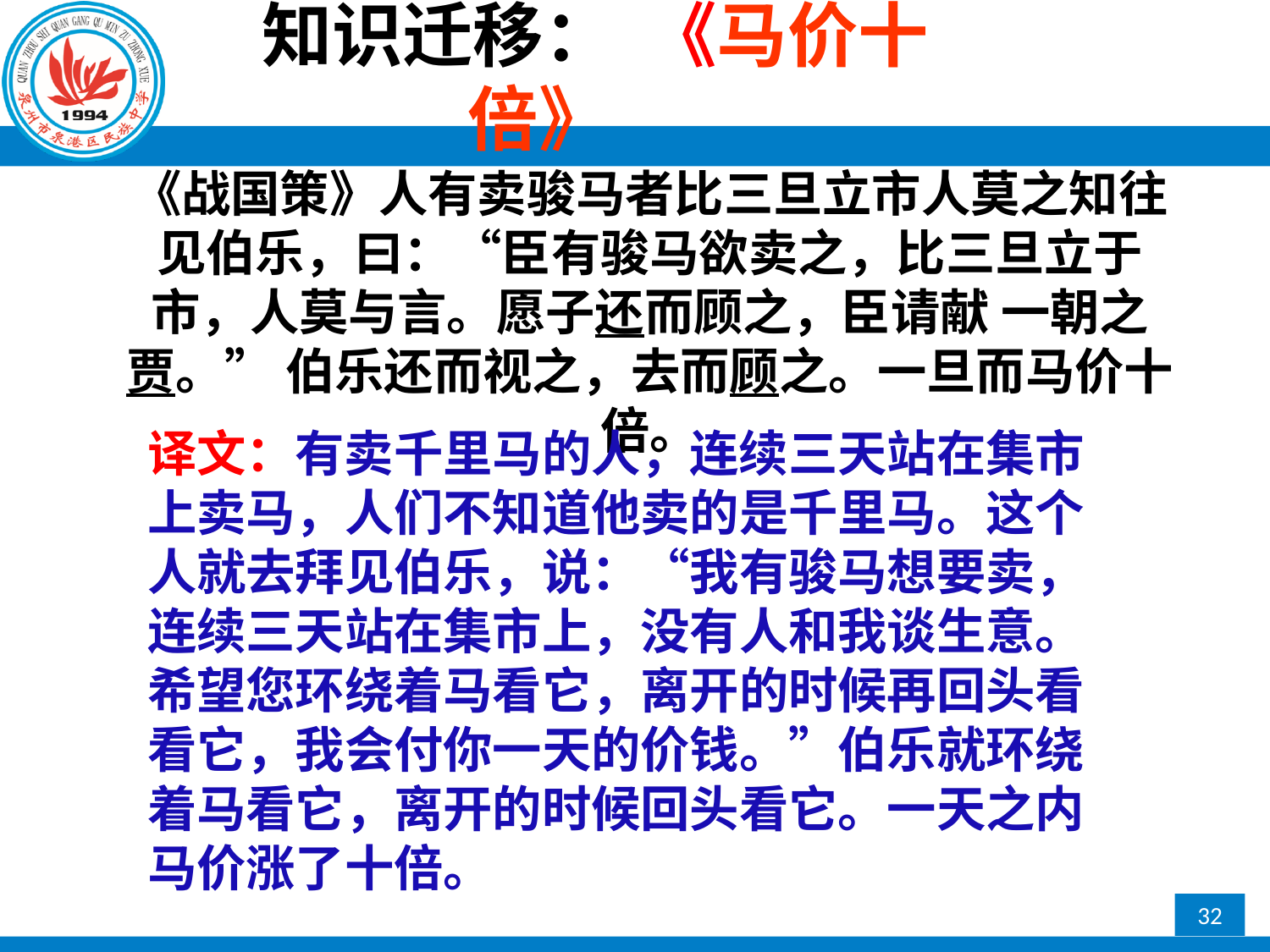

# 知识迁移：  《马价十倍》
《战国策》人有卖骏马者比三旦立市人莫之知往见伯乐，曰：“臣有骏马欲卖之，比三旦立于市，人莫与言。愿子还而顾之，臣请献 一朝之贾。” 伯乐还而视之，去而顾之。一旦而马价十倍。
译文：有卖千里马的人，连续三天站在集市上卖马，人们不知道他卖的是千里马。这个人就去拜见伯乐，说：“我有骏马想要卖，连续三天站在集市上，没有人和我谈生意。希望您环绕着马看它，离开的时候再回头看看它，我会付你一天的价钱。”伯乐就环绕着马看它，离开的时候回头看它。一天之内马价涨了十倍。